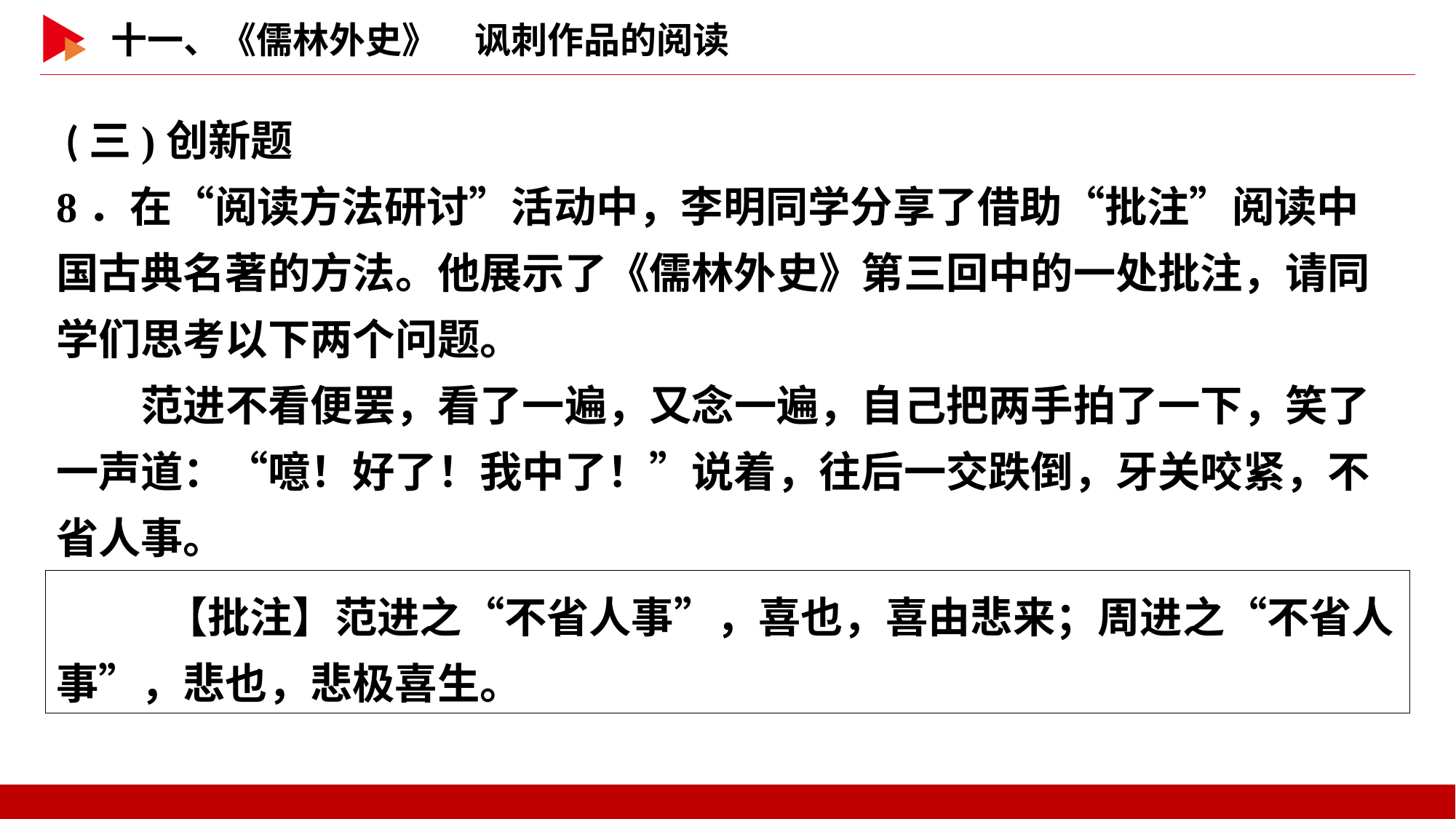

(三)创新题
8．在“阅读方法研讨”活动中，李明同学分享了借助“批注”阅读中国古典名著的方法。他展示了《儒林外史》第三回中的一处批注，请同学们思考以下两个问题。
　　范进不看便罢，看了一遍，又念一遍，自己把两手拍了一下，笑了一声道：“噫！好了！我中了！”说着，往后一交跌倒，牙关咬紧，不省人事。

	【批注】范进之“不省人事”，喜也，喜由悲来；周进之“不省人事”，悲也，悲极喜生。